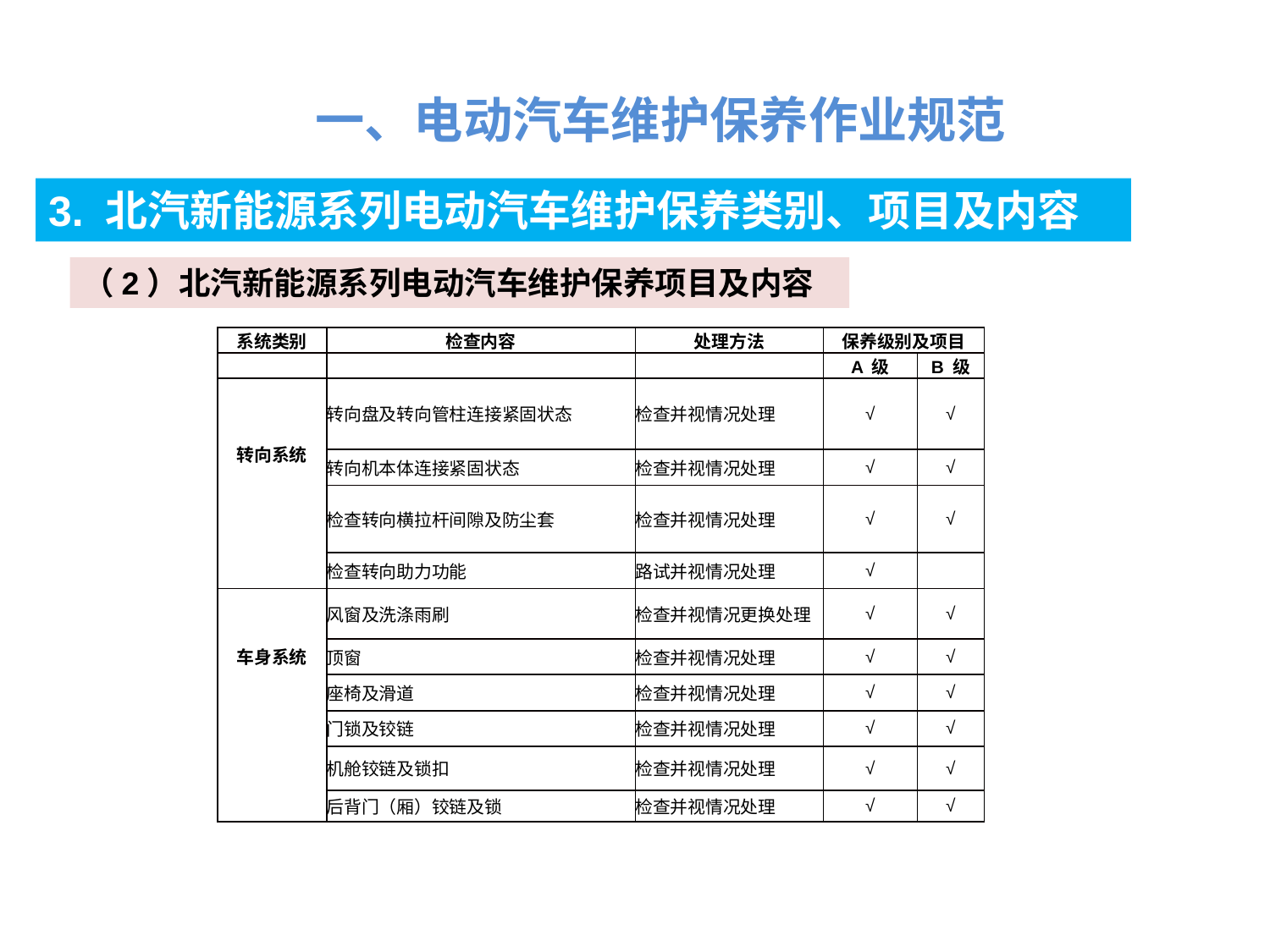

一、电动汽车维护保养作业规范
3. 北汽新能源系列电动汽车维护保养类别、项目及内容
（2）北汽新能源系列电动汽车维护保养项目及内容
| 系统类别 | 检查内容 | 处理方法 | 保养级别及项目 |  |
| --- | --- | --- | --- | --- |
|  |  |  | A 级 | B 级 |
| 转向系统 | 转向盘及转向管柱连接紧固状态 | 检查并视情况处理 | √ | √ |
|  | 转向机本体连接紧固状态 | 检查并视情况处理 | √ | √ |
|  | 检查转向横拉杆间隙及防尘套 | 检查并视情况处理 | √ | √ |
|  | 检查转向助力功能 | 路试并视情况处理 | √ |  |
| 车身系统 | 风窗及洗涤雨刷 | 检查并视情况更换处理 | √ | √ |
|  | 顶窗 | 检查并视情况处理 | √ | √ |
|  | 座椅及滑道 | 检查并视情况处理 | √ | √ |
|  | 门锁及铰链 | 检查并视情况处理 | √ | √ |
|  | 机舱铰链及锁扣 | 检查并视情况处理 | √ | √ |
|  | 后背门（厢）铰链及锁 | 检查并视情况处理 | √ | √ |